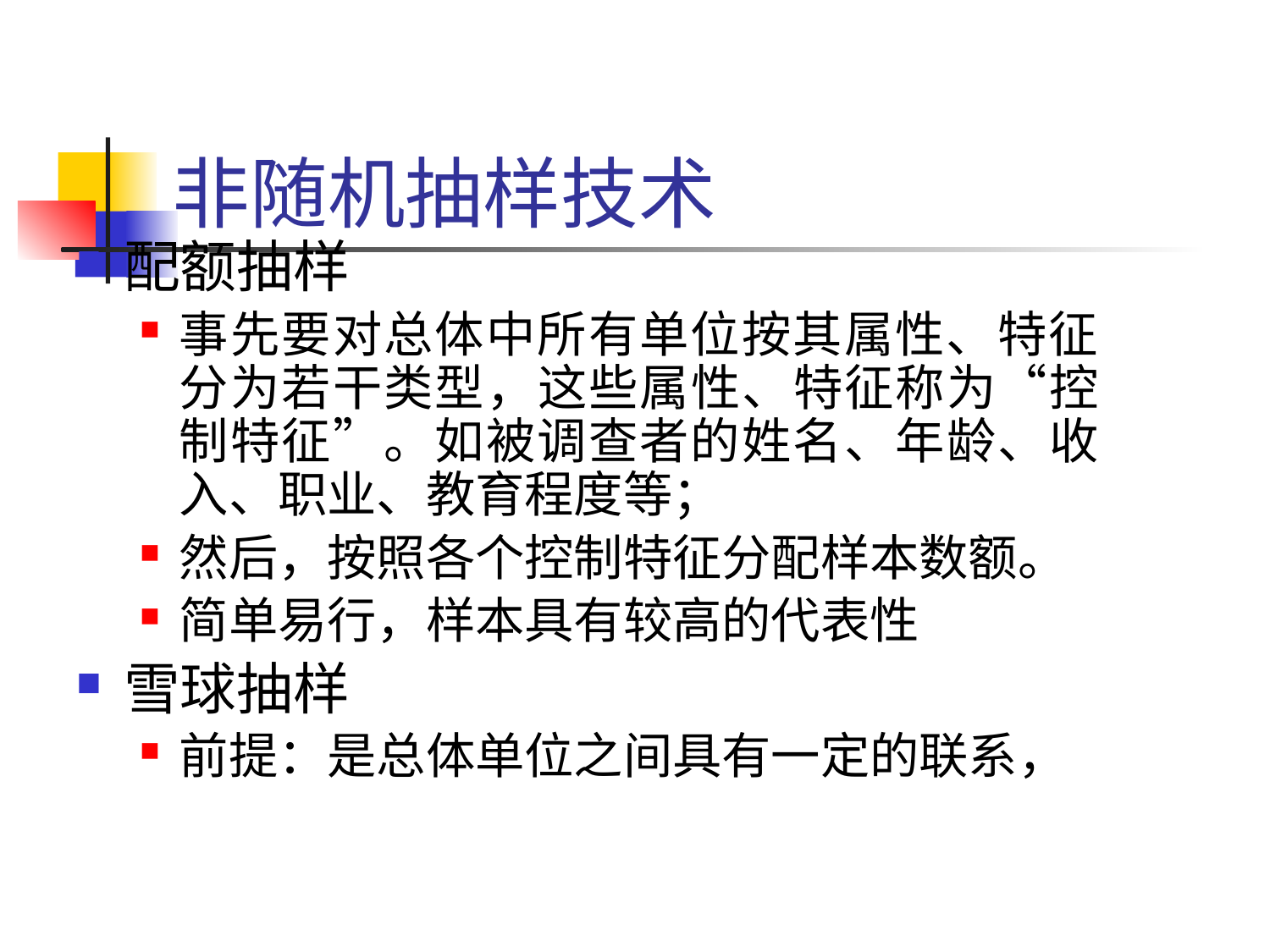

# 非随机抽样技术
配额抽样
事先要对总体中所有单位按其属性、特征分为若干类型，这些属性、特征称为“控制特征”。如被调查者的姓名、年龄、收入、职业、教育程度等；
然后，按照各个控制特征分配样本数额。
简单易行，样本具有较高的代表性
雪球抽样
前提：是总体单位之间具有一定的联系，